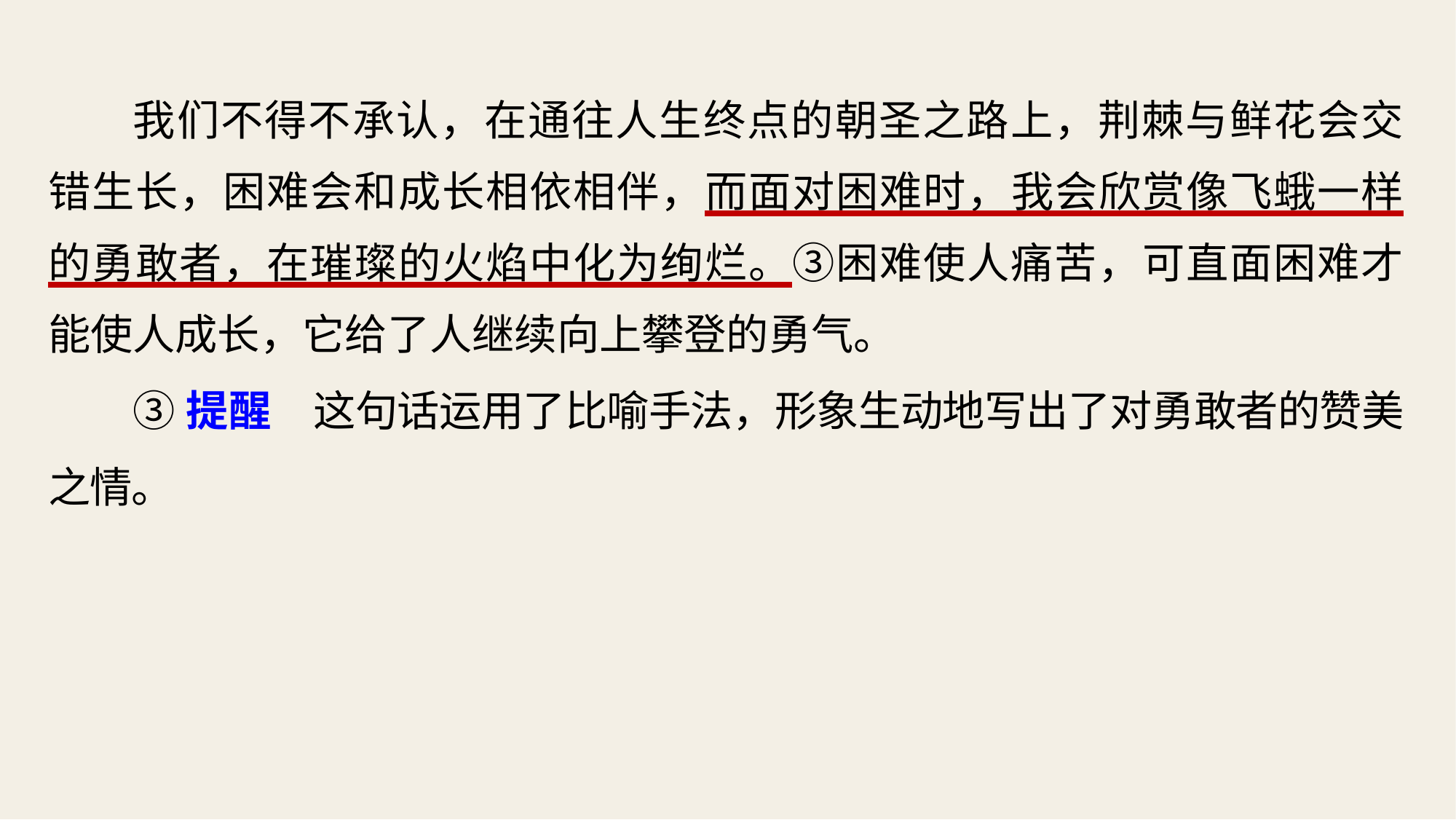

我们不得不承认，在通往人生终点的朝圣之路上，荆棘与鲜花会交错生长，困难会和成长相依相伴，而面对困难时，我会欣赏像飞蛾一样的勇敢者，在璀璨的火焰中化为绚烂。③困难使人痛苦，可直面困难才能使人成长，它给了人继续向上攀登的勇气。
③提醒　这句话运用了比喻手法，形象生动地写出了对勇敢者的赞美之情。